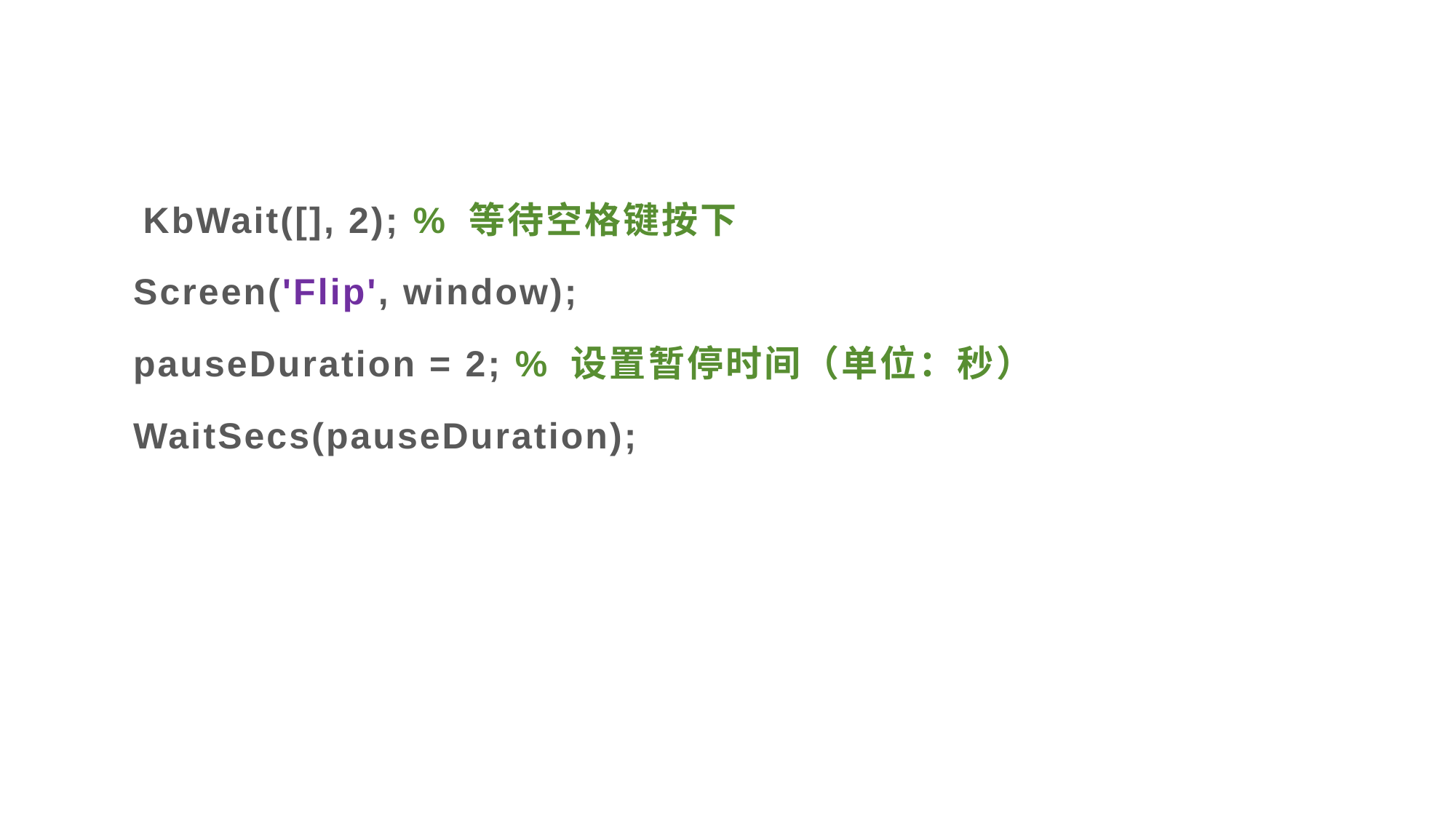

#
     KbWait([], 2); % 等待空格键按下
    Screen('Flip', window);
    pauseDuration = 2; % 设置暂停时间（单位：秒）
    WaitSecs(pauseDuration);